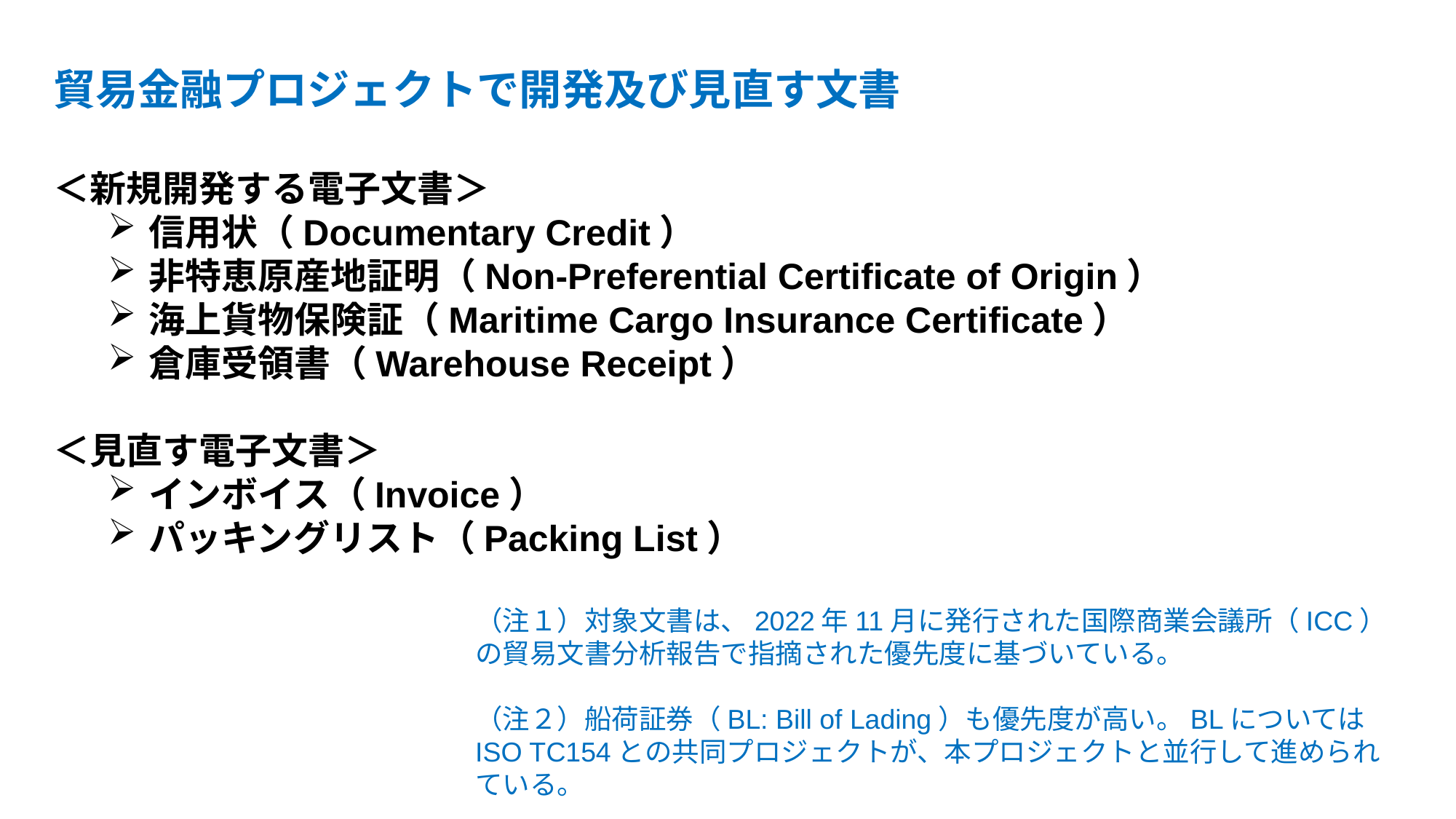

貿易金融プロジェクトで開発及び見直す文書
＜新規開発する電子文書＞
信用状（Documentary Credit）
非特恵原産地証明（Non-Preferential Certificate of Origin）
海上貨物保険証（Maritime Cargo Insurance Certificate）
倉庫受領書（Warehouse Receipt）

＜見直す電子文書＞
インボイス（Invoice）
パッキングリスト（Packing List）
（注１）対象文書は、2022年11月に発行された国際商業会議所（ICC）の貿易文書分析報告で指摘された優先度に基づいている。

（注２）船荷証券（BL: Bill of Lading）も優先度が高い。BLについてはISO TC154との共同プロジェクトが、本プロジェクトと並行して進められている。